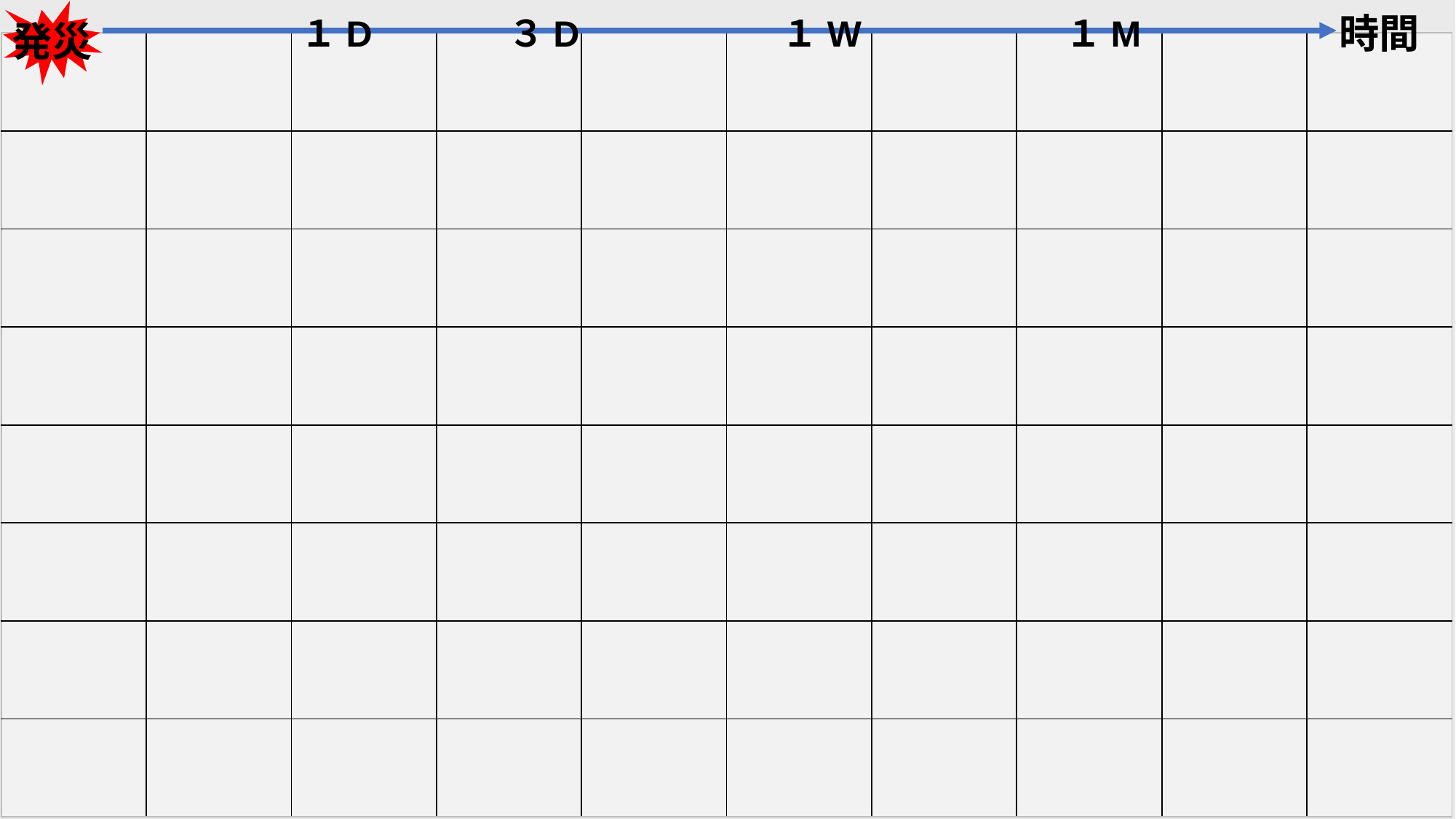

時間
１D
３D
１W
１M
発災
|  |  |  |  |  |  |  |  |  |  |
| --- | --- | --- | --- | --- | --- | --- | --- | --- | --- |
|  |  |  |  |  |  |  |  |  |  |
|  |  |  |  |  |  |  |  |  |  |
|  |  |  |  |  |  |  |  |  |  |
|  |  |  |  |  |  |  |  |  |  |
|  |  |  |  |  |  |  |  |  |  |
|  |  |  |  |  |  |  |  |  |  |
|  |  |  |  |  |  |  |  |  |  |